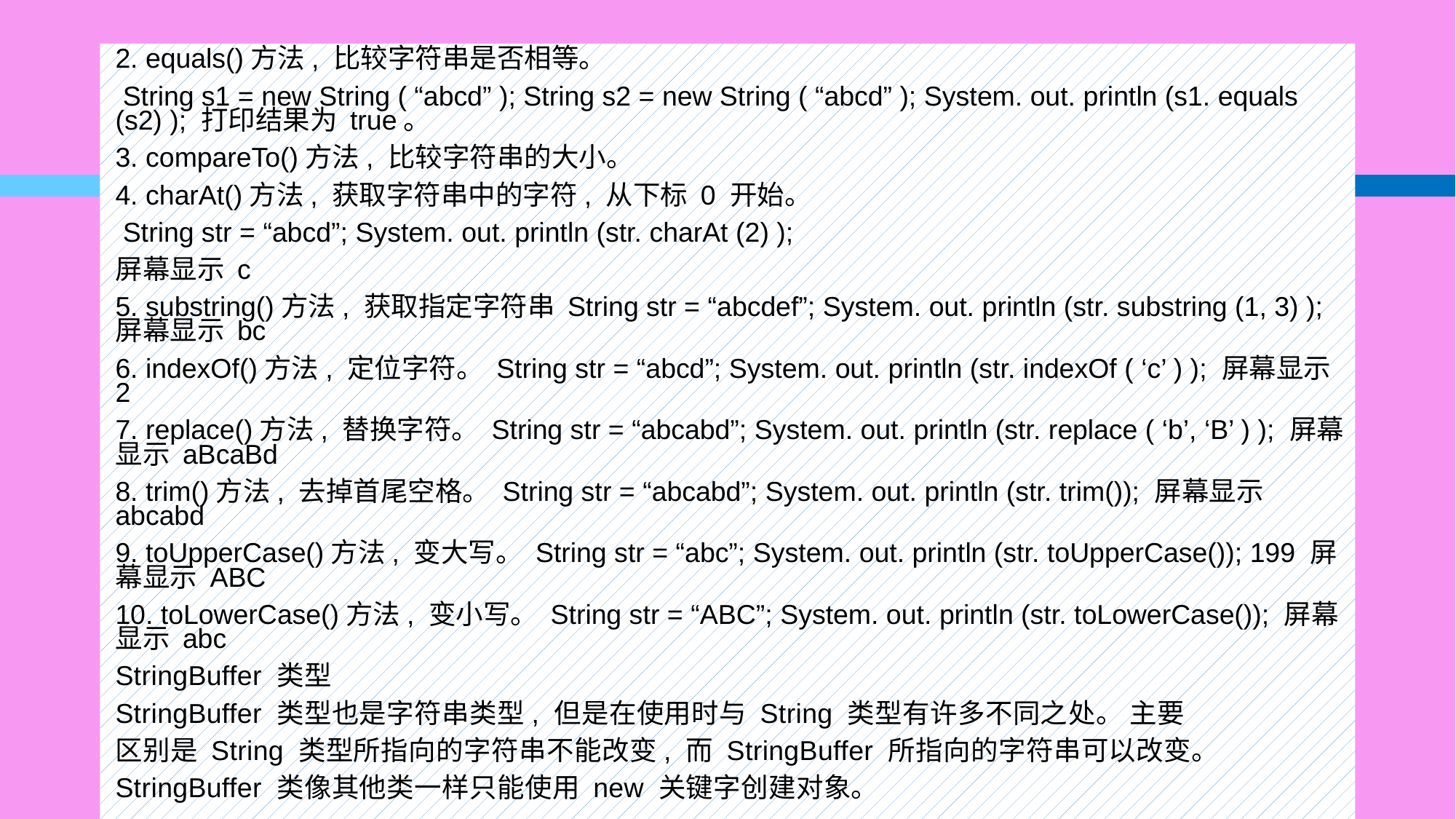

2. equals()方法, 比较字符串是否相等。
 String s1 = new String ( “abcd” ); String s2 = new String ( “abcd” ); System. out. println (s1. equals (s2) ); 打印结果为 true。
3. compareTo()方法, 比较字符串的大小。
4. charAt()方法, 获取字符串中的字符, 从下标 0 开始。
 String str = “abcd”; System. out. println (str. charAt (2) );
屏幕显示 c
5. substring()方法, 获取指定字符串 String str = “abcdef”; System. out. println (str. substring (1, 3) ); 屏幕显示 bc
6. indexOf()方法, 定位字符。 String str = “abcd”; System. out. println (str. indexOf ( ‘c’ ) ); 屏幕显示 2
7. replace()方法, 替换字符。 String str = “abcabd”; System. out. println (str. replace ( ‘b’, ‘B’ ) ); 屏幕显示 aBcaBd
8. trim()方法, 去掉首尾空格。 String str = “abcabd”; System. out. println (str. trim()); 屏幕显示 abcabd
9. toUpperCase()方法, 变大写。 String str = “abc”; System. out. println (str. toUpperCase()); 199 屏幕显示 ABC
10. toLowerCase()方法, 变小写。 String str = “ABC”; System. out. println (str. toLowerCase()); 屏幕显示 abc
StringBuffer 类型
StringBuffer 类型也是字符串类型, 但是在使用时与 String 类型有许多不同之处。 主要
区别是 String 类型所指向的字符串不能改变, 而 StringBuffer 所指向的字符串可以改变。
StringBuffer 类像其他类一样只能使用 new 关键字创建对象。
#